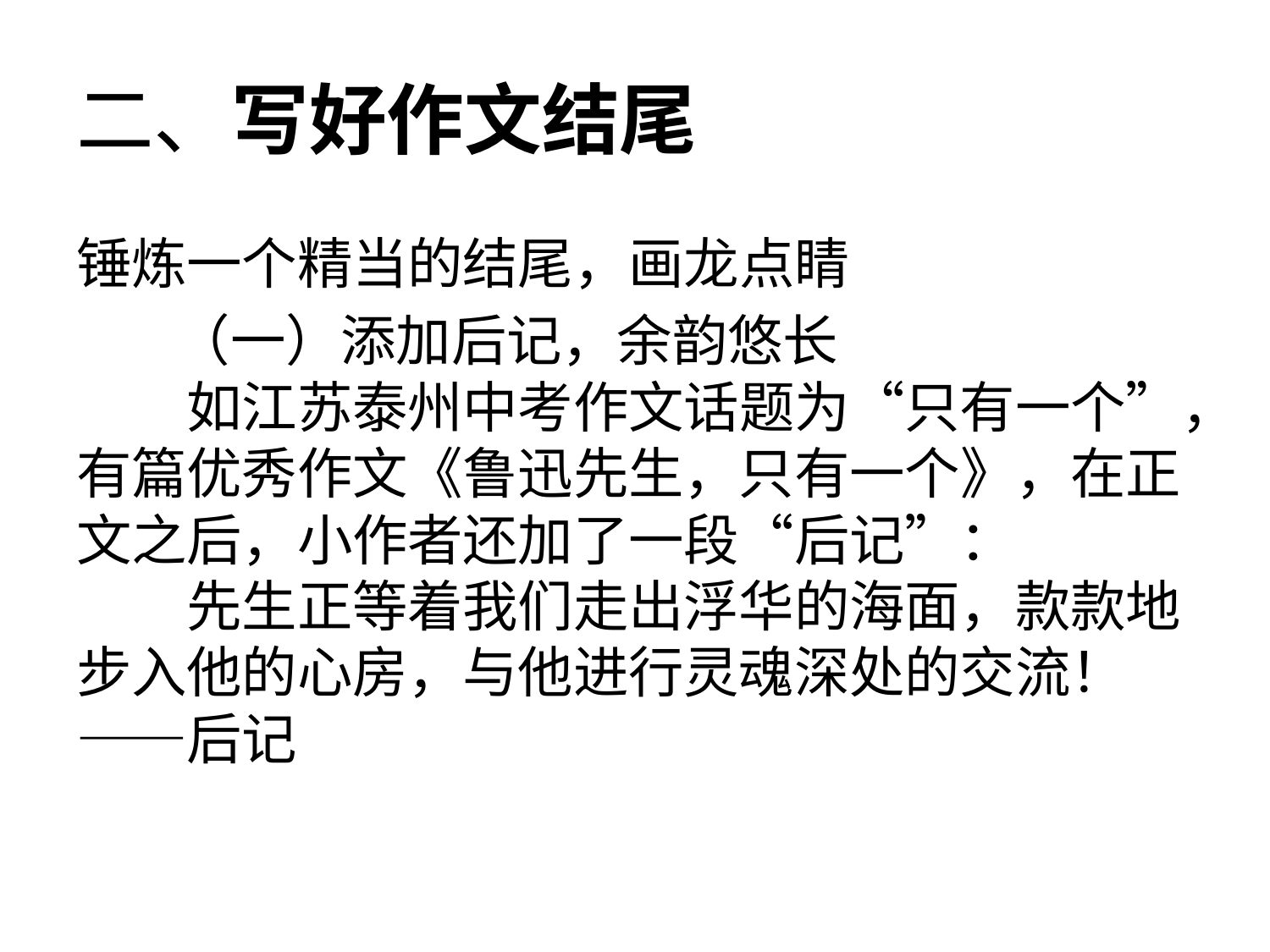

# 二、写好作文结尾
锤炼一个精当的结尾，画龙点睛
       （一）添加后记，余韵悠长
         如江苏泰州中考作文话题为“只有一个”，有篇优秀作文《鲁迅先生，只有一个》，在正文之后，小作者还加了一段“后记”：
         先生正等着我们走出浮华的海面，款款地步入他的心房，与他进行灵魂深处的交流！
——后记